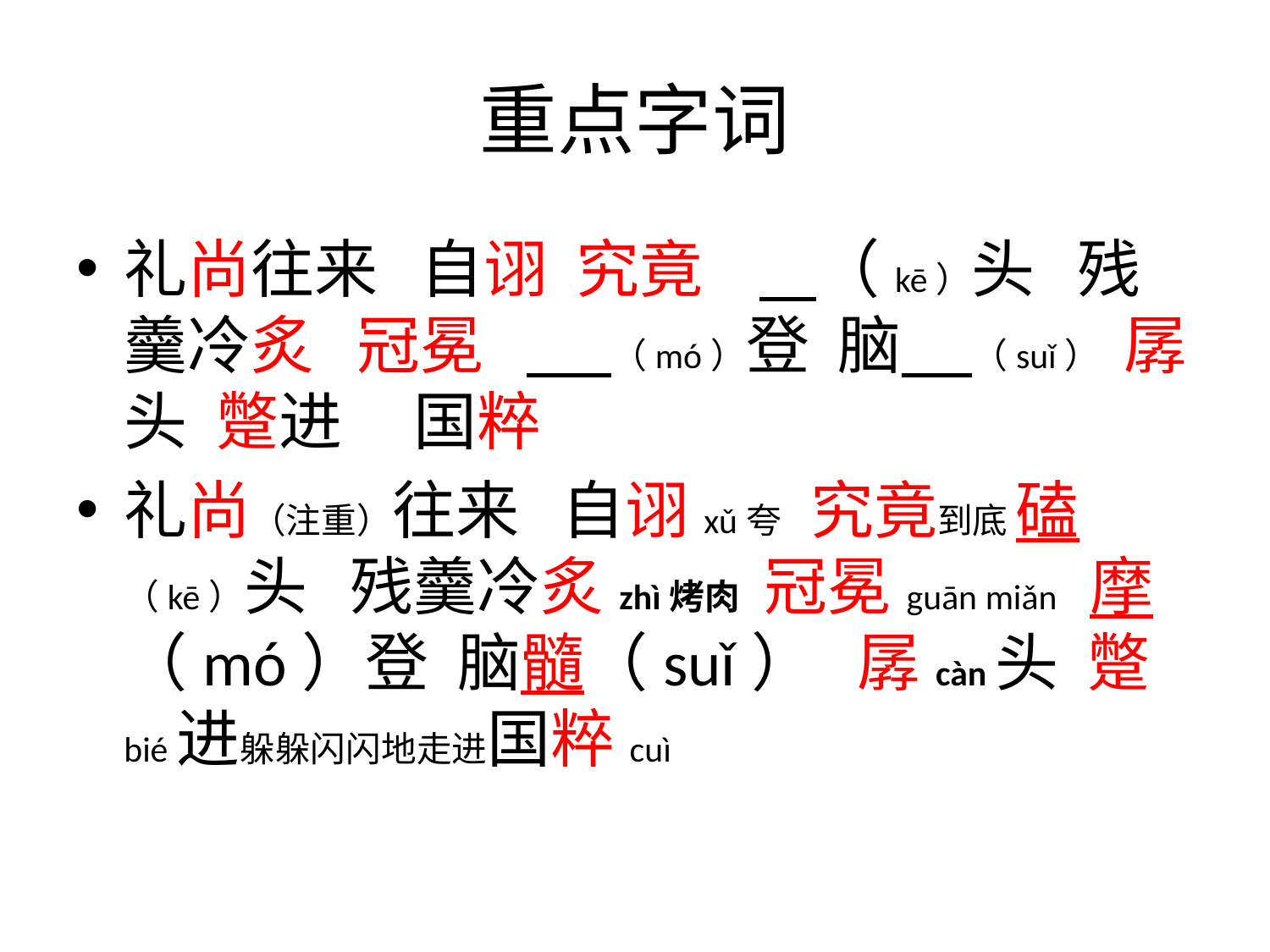

# 重点字词
礼尚往来   自诩  究竟        （kē）头   残羹冷炙   冠冕         （mó）登  脑     （suǐ）   孱头  蹩进     国粹
礼尚（注重）往来   自诩xǔ夸  究竟到底 磕（kē）头   残羹冷炙zhì烤肉   冠冕guān miǎn   摩（mó）登  脑髓（suǐ）   孱càn头  蹩bié进躲躲闪闪地走进国粹cuì